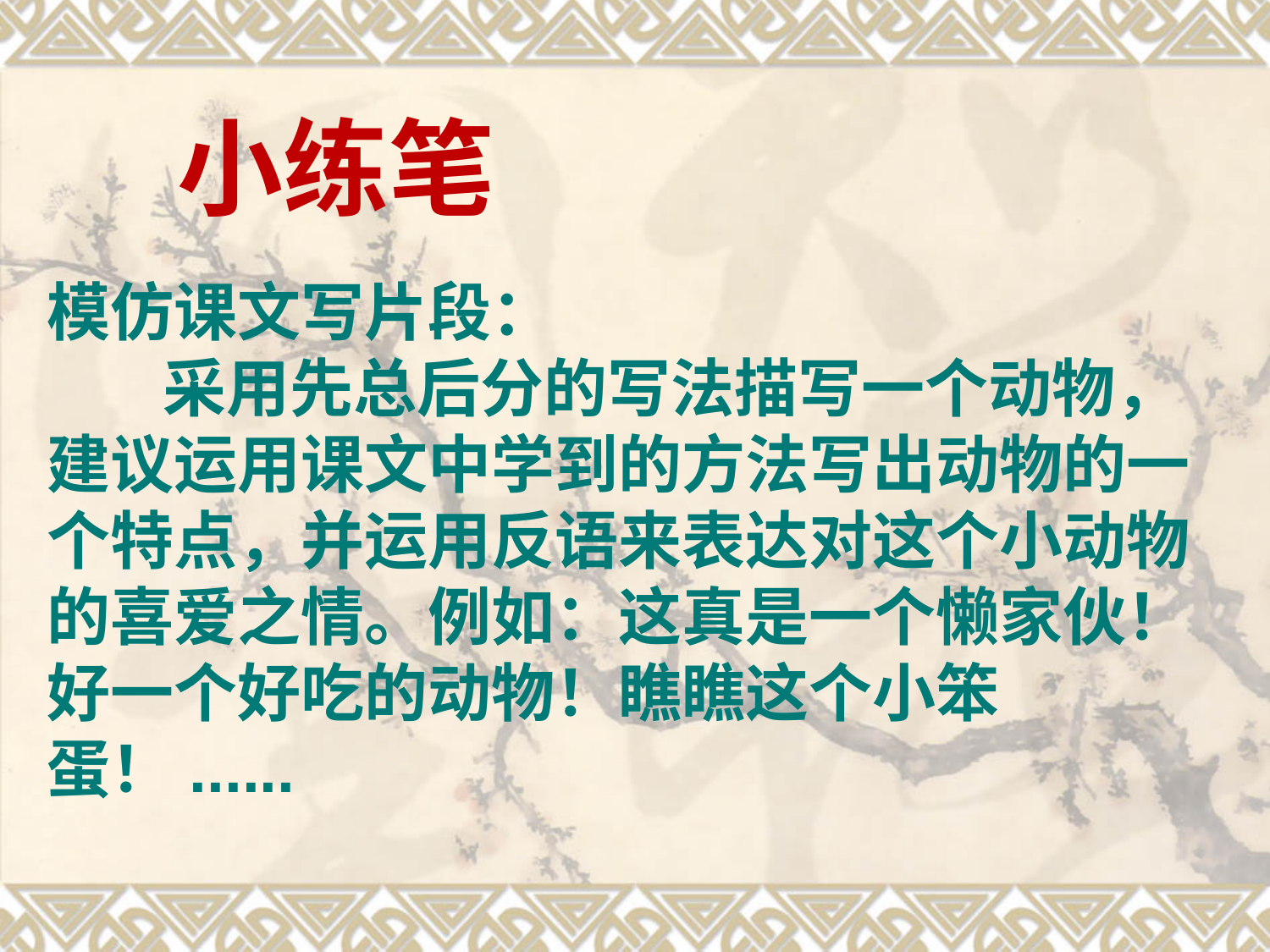

小练笔
模仿课文写片段：
       采用先总后分的写法描写一个动物，建议运用课文中学到的方法写出动物的一个特点，并运用反语来表达对这个小动物的喜爱之情。例如：这真是一个懒家伙！好一个好吃的动物！瞧瞧这个小笨蛋！......